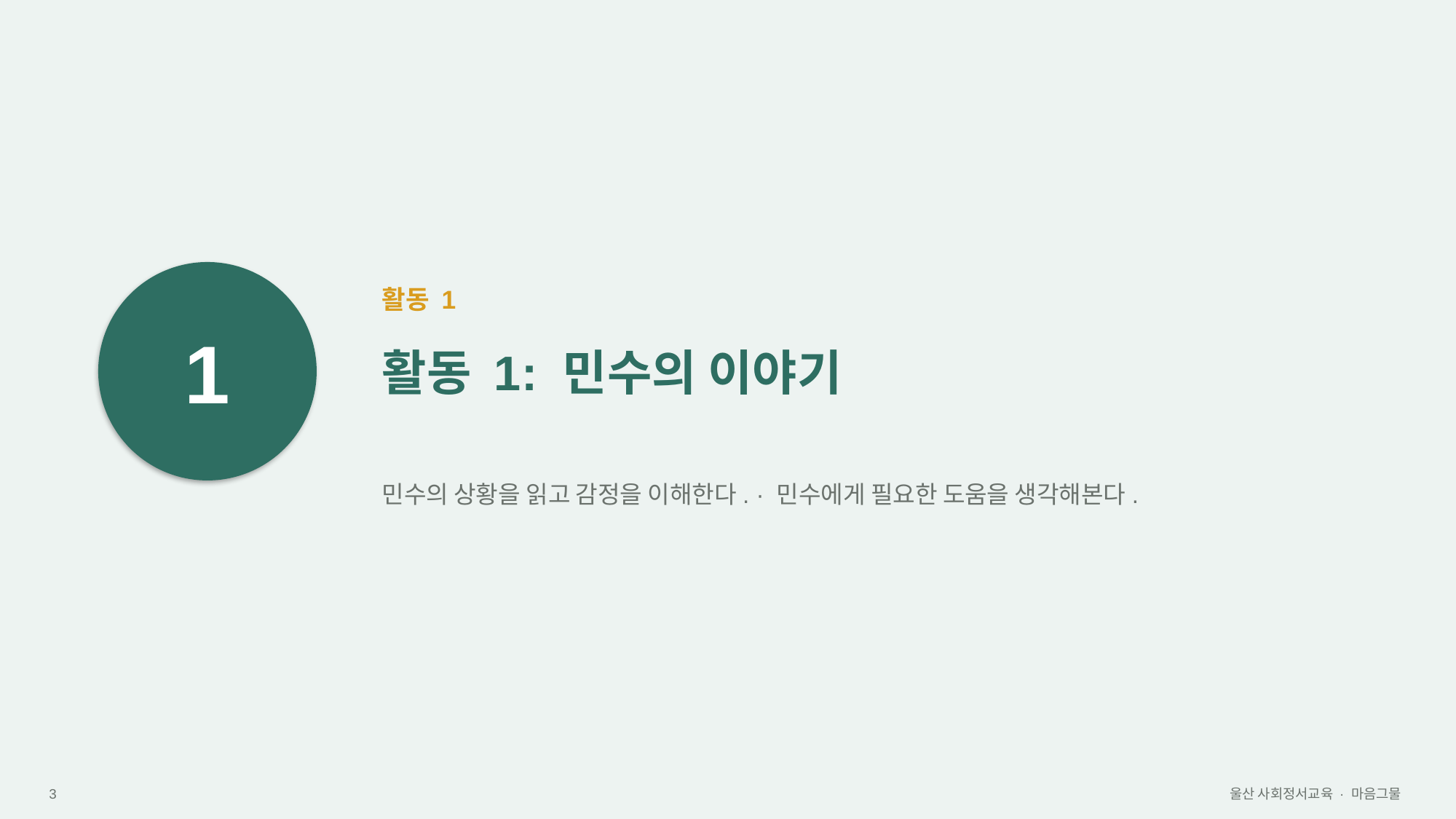

1
활동 1
활동 1: 민수의 이야기
민수의 상황을 읽고 감정을 이해한다. · 민수에게 필요한 도움을 생각해본다.
3
울산 사회정서교육 · 마음그물